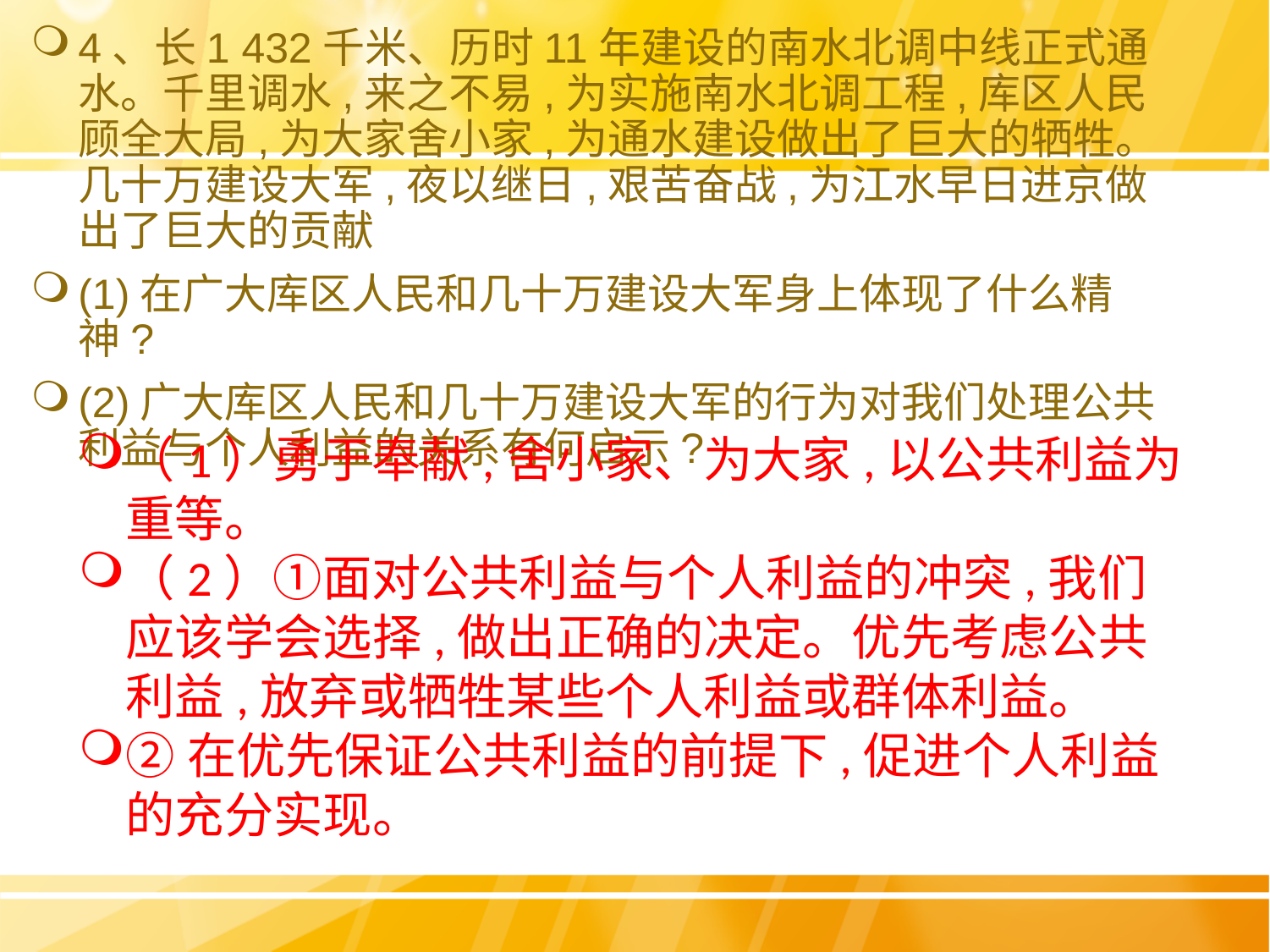

4、长1 432千米、历时11年建设的南水北调中线正式通水。千里调水,来之不易,为实施南水北调工程,库区人民顾全大局,为大家舍小家,为通水建设做出了巨大的牺牲。几十万建设大军,夜以继日,艰苦奋战,为江水早日进京做出了巨大的贡献
(1)在广大库区人民和几十万建设大军身上体现了什么精神?
(2)广大库区人民和几十万建设大军的行为对我们处理公共利益与个人利益的关系有何启示?
（1）勇于奉献,舍小家、为大家,以公共利益为重等。
（2）①面对公共利益与个人利益的冲突,我们应该学会选择,做出正确的决定。优先考虑公共利益,放弃或牺牲某些个人利益或群体利益。
②在优先保证公共利益的前提下,促进个人利益的充分实现。